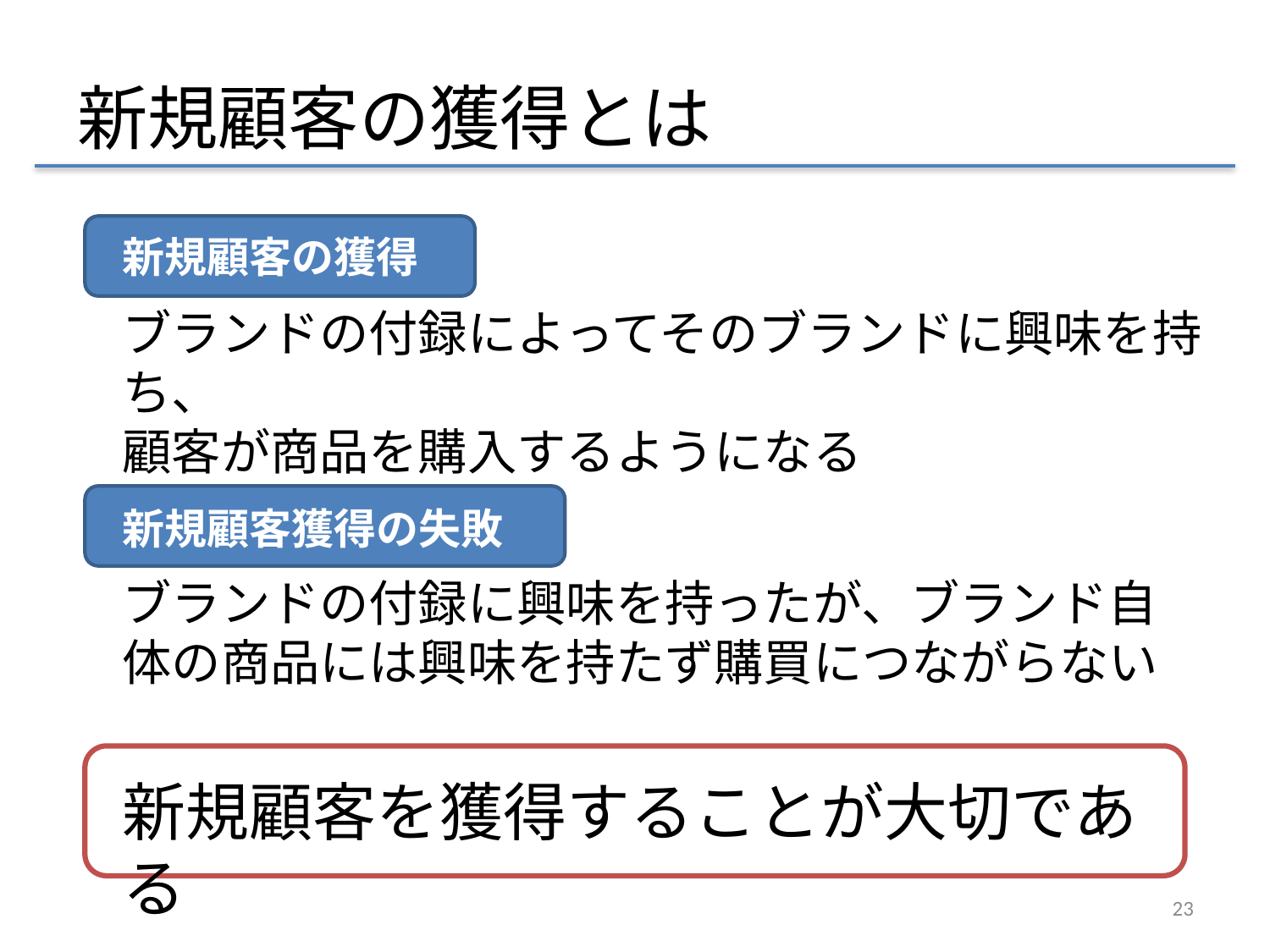

新規顧客の獲得とは

新規顧客の獲得
ブランドの付録によってそのブランドに興味を持ち、
顧客が商品を購入するようになる

新規顧客獲得の失敗
ブランドの付録に興味を持ったが、ブランド自体の商品には興味を持たず購買につながらない

新規顧客を獲得することが大切である
23